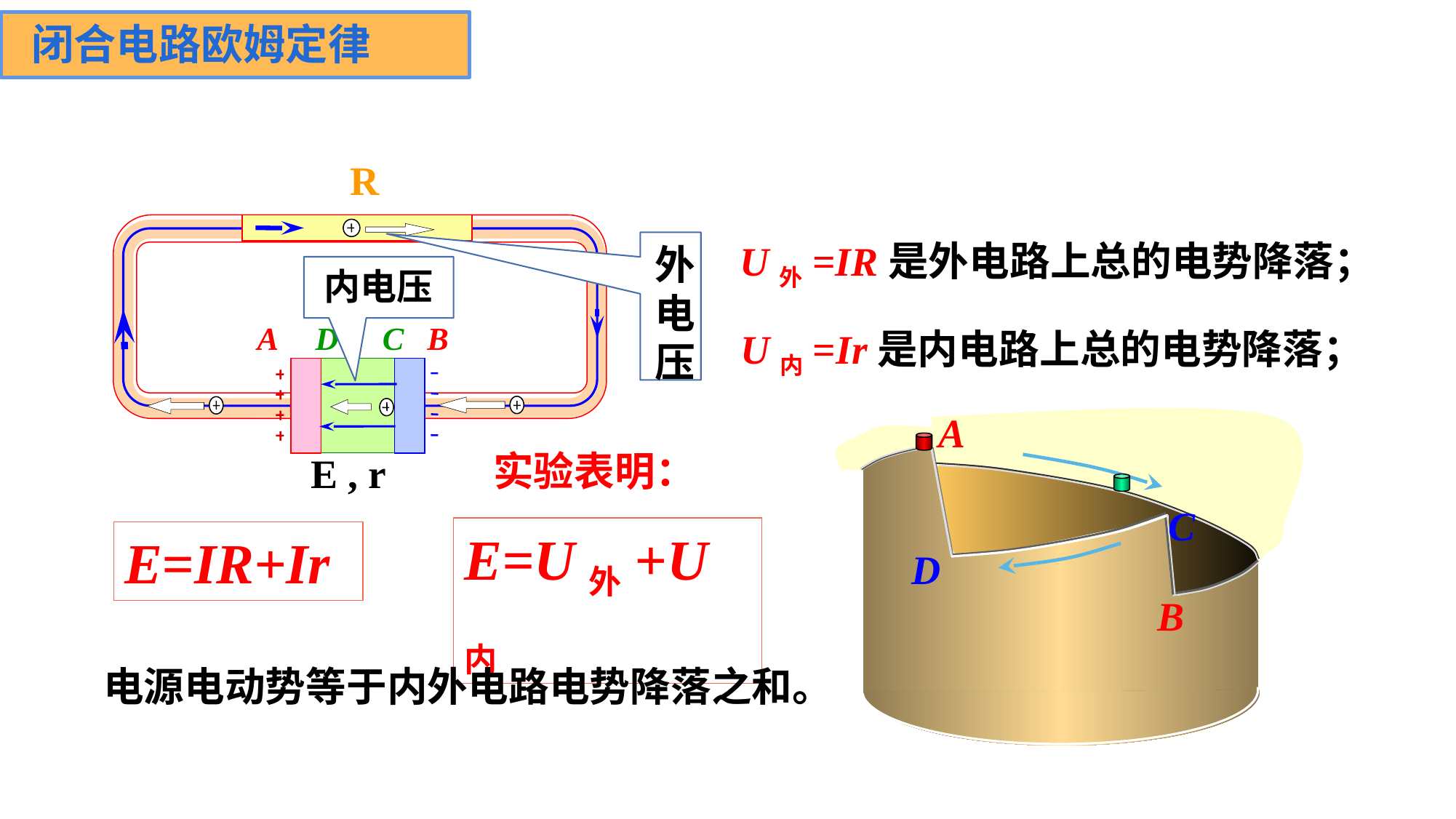

闭合电路欧姆定律
三、闭合电路欧定律
R

A
D
C
B

E , r
U外=IR是外电路上总的电势降落；
外电压
内电压
U内=Ir是内电路上总的电势降落；

A

C

D

B

实验表明：
E=U外+U内
E=IR+Ir
电源电动势等于内外电路电势降落之和。